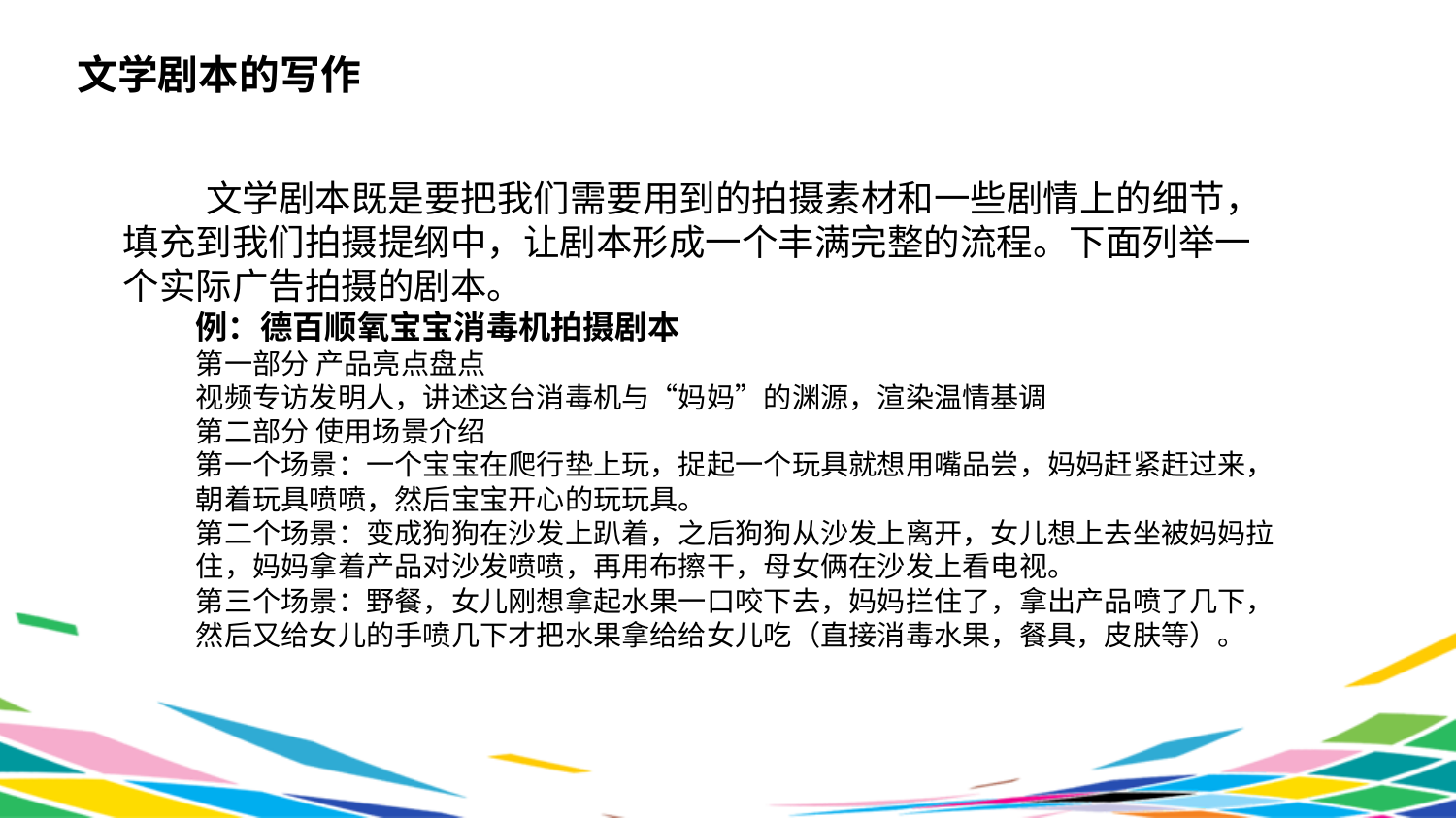

文学剧本的写作
         文学剧本既是要把我们需要用到的拍摄素材和一些剧情上的细节，填充到我们拍摄提纲中，让剧本形成一个丰满完整的流程。下面列举一个实际广告拍摄的剧本。
例：德百顺氧宝宝消毒机拍摄剧本
第一部分 产品亮点盘点
视频专访发明人，讲述这台消毒机与“妈妈”的渊源，渲染温情基调
第二部分 使用场景介绍
第一个场景：一个宝宝在爬行垫上玩，捉起一个玩具就想用嘴品尝，妈妈赶紧赶过来，朝着玩具喷喷，然后宝宝开心的玩玩具。
第二个场景：变成狗狗在沙发上趴着，之后狗狗从沙发上离开，女儿想上去坐被妈妈拉住，妈妈拿着产品对沙发喷喷，再用布擦干，母女俩在沙发上看电视。
第三个场景：野餐，女儿刚想拿起水果一口咬下去，妈妈拦住了，拿出产品喷了几下，然后又给女儿的手喷几下才把水果拿给给女儿吃（直接消毒水果，餐具，皮肤等）。